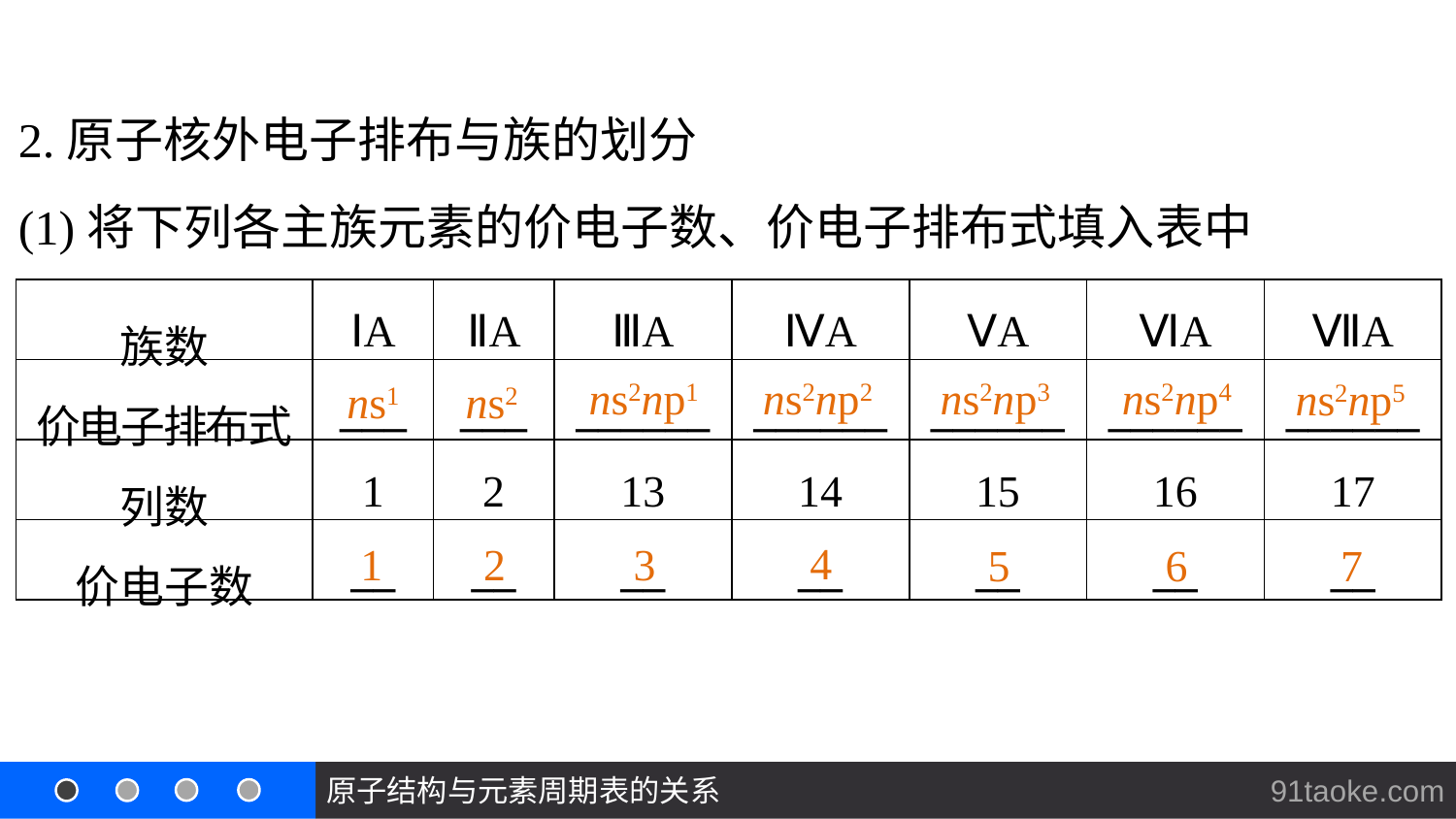

2.原子核外电子排布与族的划分
(1)将下列各主族元素的价电子数、价电子排布式填入表中
| 族数 | ⅠA | ⅡA | ⅢA | ⅣA | ⅤA | ⅥA | ⅦA |
| --- | --- | --- | --- | --- | --- | --- | --- |
| 价电子排布式 | \_\_\_ | \_\_\_ | \_\_\_\_\_\_ | \_\_\_\_\_\_ | \_\_\_\_\_\_ | \_\_\_\_\_\_ | \_\_\_\_\_\_ |
| 列数 | 1 | 2 | 13 | 14 | 15 | 16 | 17 |
| 价电子数 | \_\_ | \_\_ | \_\_ | \_\_ | \_\_ | \_\_ | \_\_ |
ns2np2
ns2np1
ns2np4
ns2np3
ns2np5
ns1
ns2
4
1
2
3
7
5
6